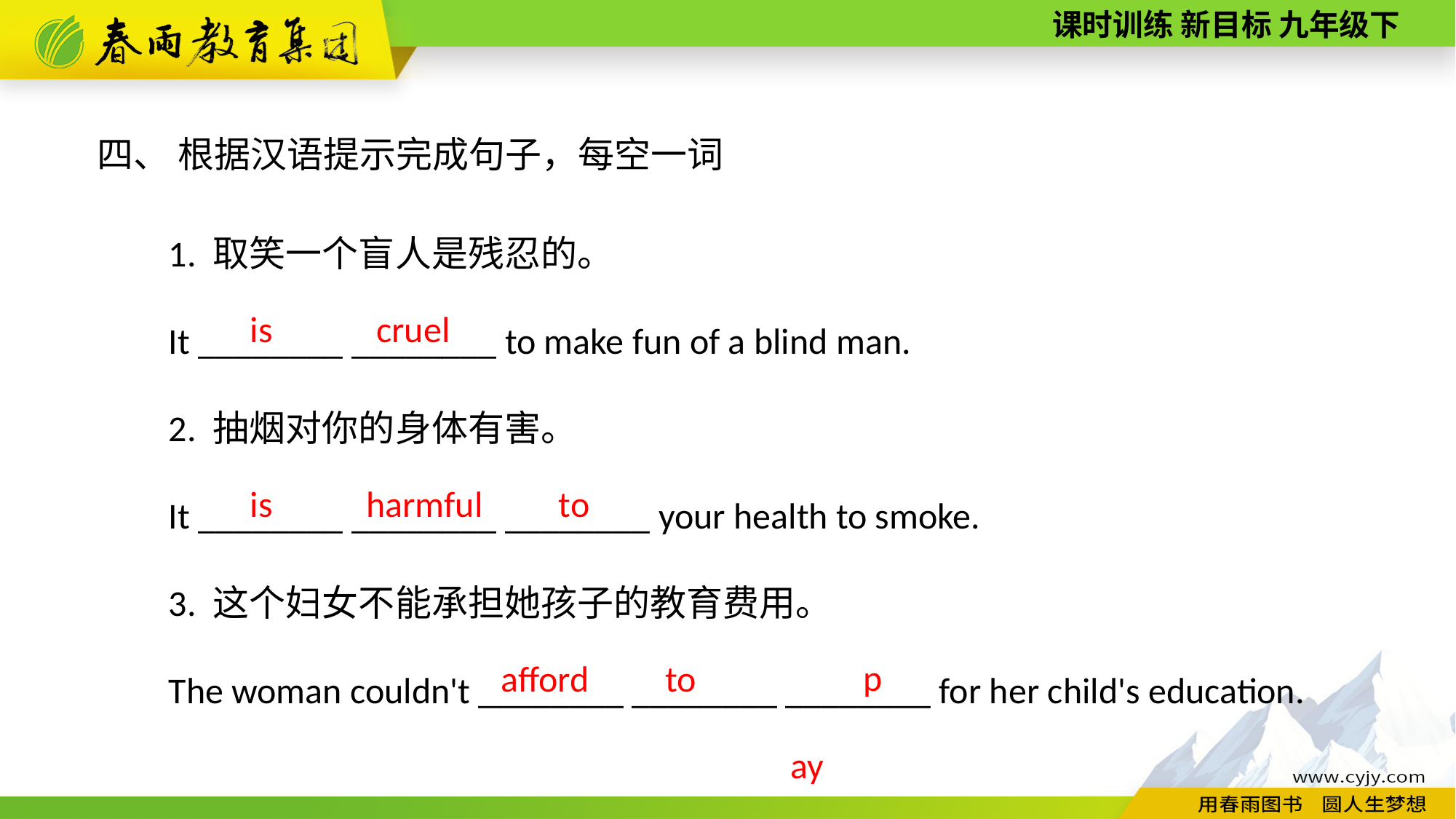

四、 根据汉语提示完成句子，每空一词
1. 取笑一个盲人是残忍的。
It ________ ________ to make fun of a blind man.
2. 抽烟对你的身体有害。
It ________ ________ ________ your health to smoke.
3. 这个妇女不能承担她孩子的教育费用。
The woman couldn't ________ ________ ________ for her child's education.
cruel
is
to
is
harmful
pay
afford
to